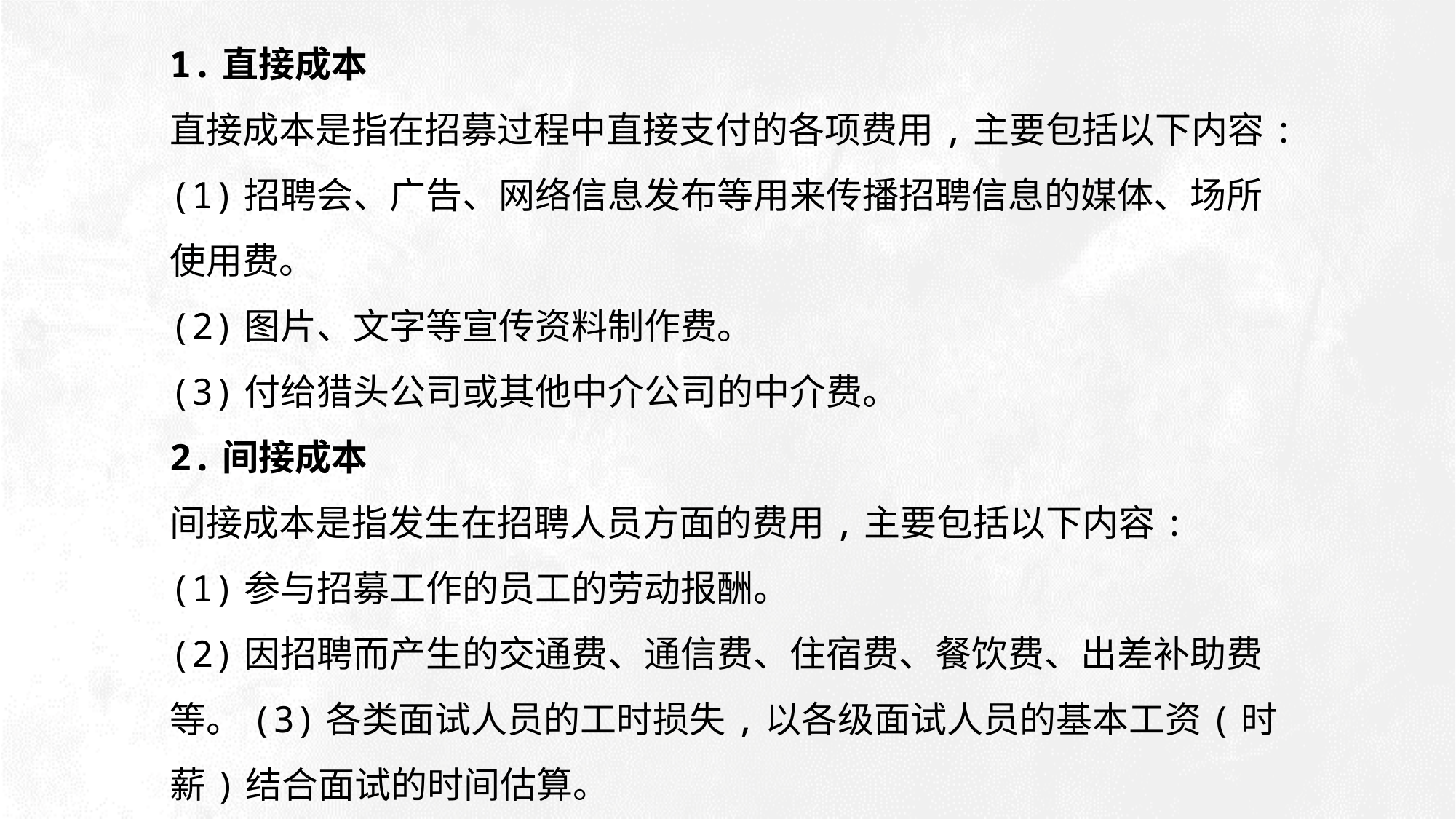

1.直接成本
直接成本是指在招募过程中直接支付的各项费用,主要包括以下内容:
(1)招聘会、广告、网络信息发布等用来传播招聘信息的媒体、场所使用费。
(2)图片、文字等宣传资料制作费。
(3)付给猎头公司或其他中介公司的中介费。
2.间接成本
间接成本是指发生在招聘人员方面的费用,主要包括以下内容:
(1)参与招募工作的员工的劳动报酬。
(2)因招聘而产生的交通费、通信费、住宿费、餐饮费、出差补助费等。(3)各类面试人员的工时损失,以各级面试人员的基本工资(时薪)结合面试的时间估算。